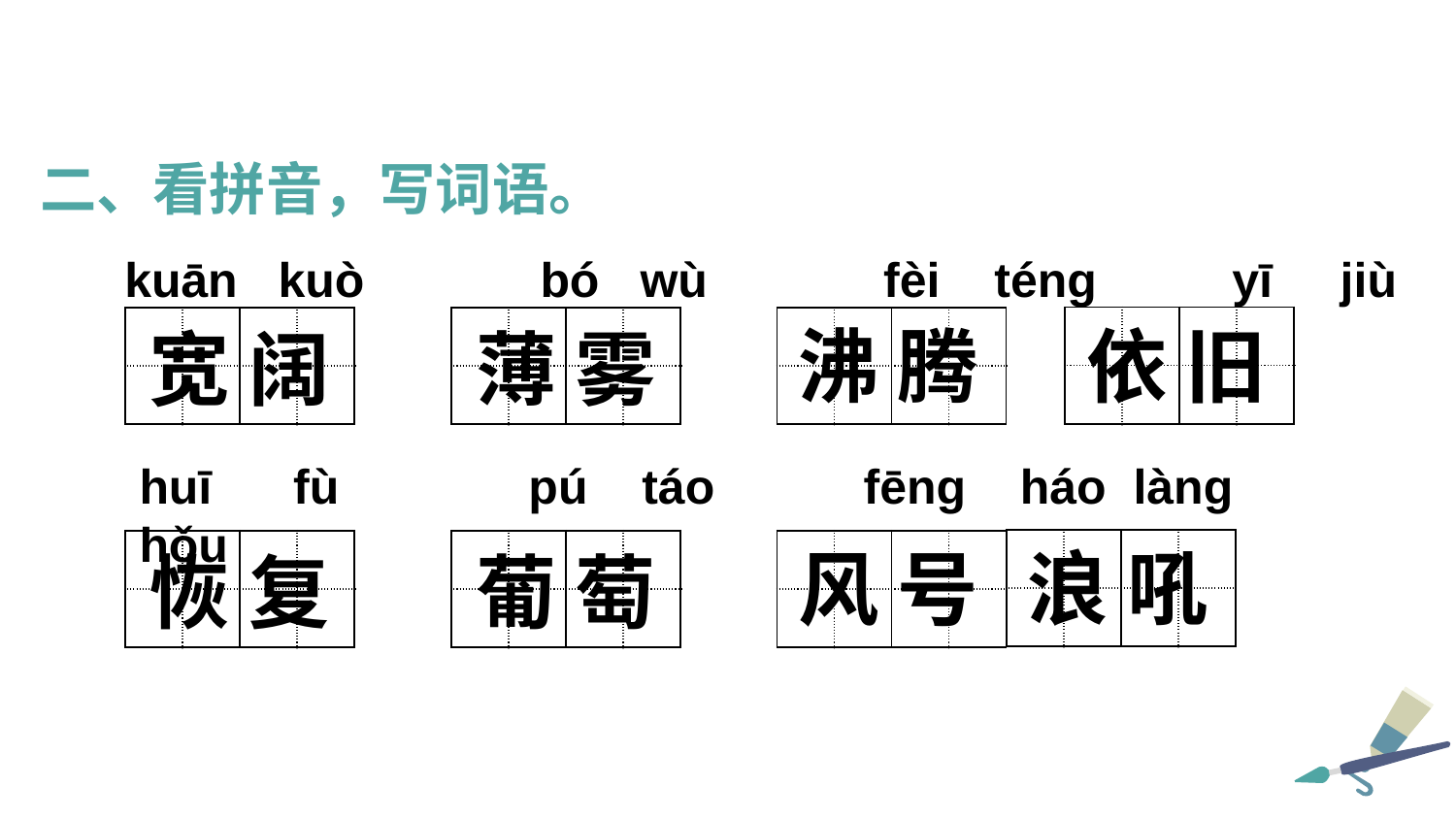

二、看拼音，写词语。

kuān   kuò             bó   wù             fèi    téng          yī     jiù
|  |  |  |  |
| --- | --- | --- | --- |
|  |  |  |  |
|  |  |  |  |
| --- | --- | --- | --- |
|  |  |  |  |
|  |  |  |  |
| --- | --- | --- | --- |
|  |  |  |  |
|  |  |  |  |
| --- | --- | --- | --- |
|  |  |  |  |
依 旧
沸 腾
宽 阔
薄 雾
huī      fù              pú    táo           fēng    háo  làng  hǒu
|  |  |  |  |
| --- | --- | --- | --- |
|  |  |  |  |
|  |  |  |  |
| --- | --- | --- | --- |
|  |  |  |  |
|  |  |  |  |
| --- | --- | --- | --- |
|  |  |  |  |
|  |  |  |  |
| --- | --- | --- | --- |
|  |  |  |  |
浪 吼
风 号
恢 复
葡 萄